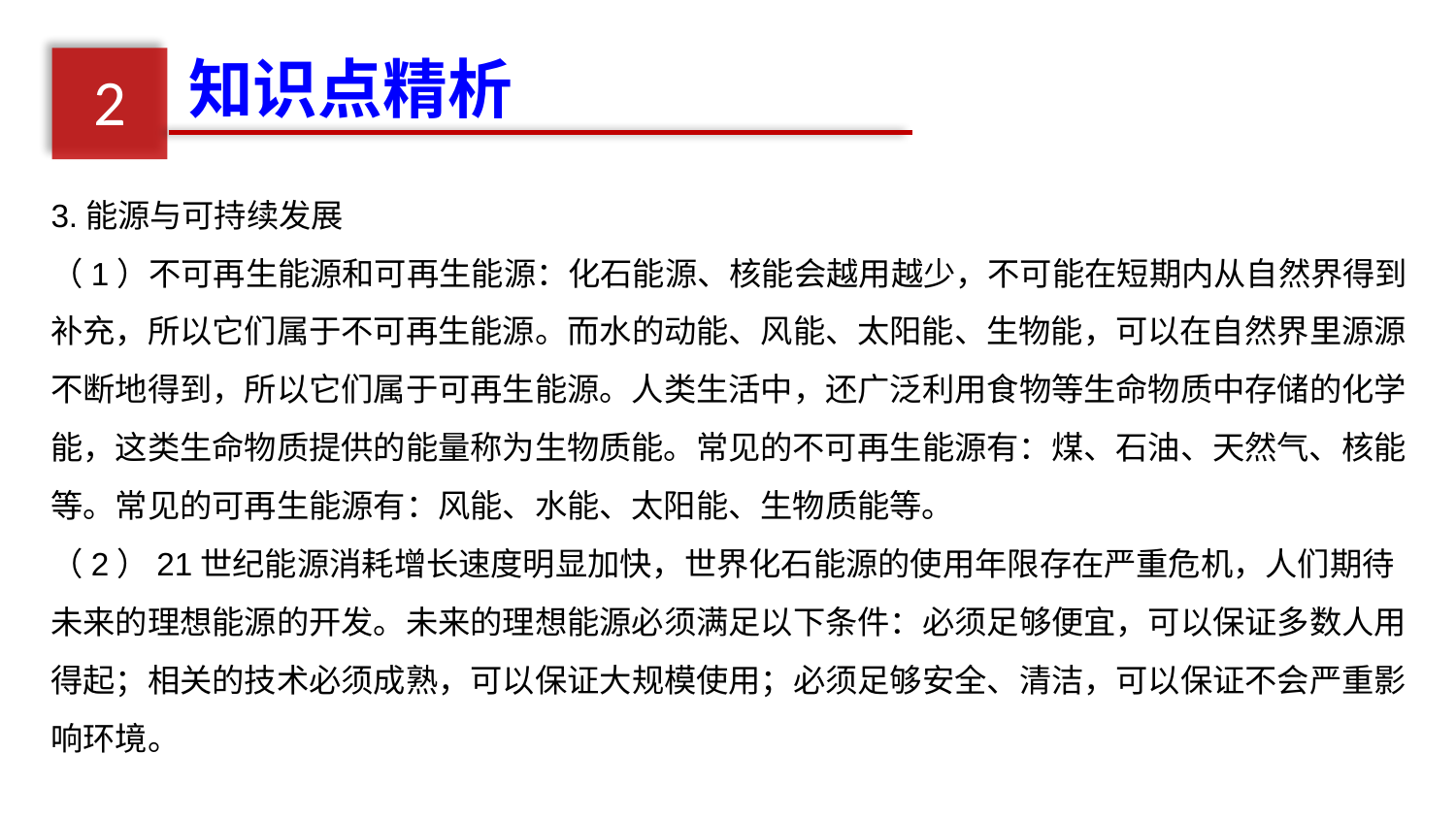

知识点精析

2
3.能源与可持续发展
（1）不可再生能源和可再生能源：化石能源、核能会越用越少，不可能在短期内从自然界得到补充，所以它们属于不可再生能源。而水的动能、风能、太阳能、生物能，可以在自然界里源源不断地得到，所以它们属于可再生能源。人类生活中，还广泛利用食物等生命物质中存储的化学能，这类生命物质提供的能量称为生物质能。常见的不可再生能源有：煤、石油、天然气、核能等。常见的可再生能源有：风能、水能、太阳能、生物质能等。
（2）21世纪能源消耗增长速度明显加快，世界化石能源的使用年限存在严重危机，人们期待未来的理想能源的开发。未来的理想能源必须满足以下条件：必须足够便宜，可以保证多数人用得起；相关的技术必须成熟，可以保证大规模使用；必须足够安全、清洁，可以保证不会严重影响环境。